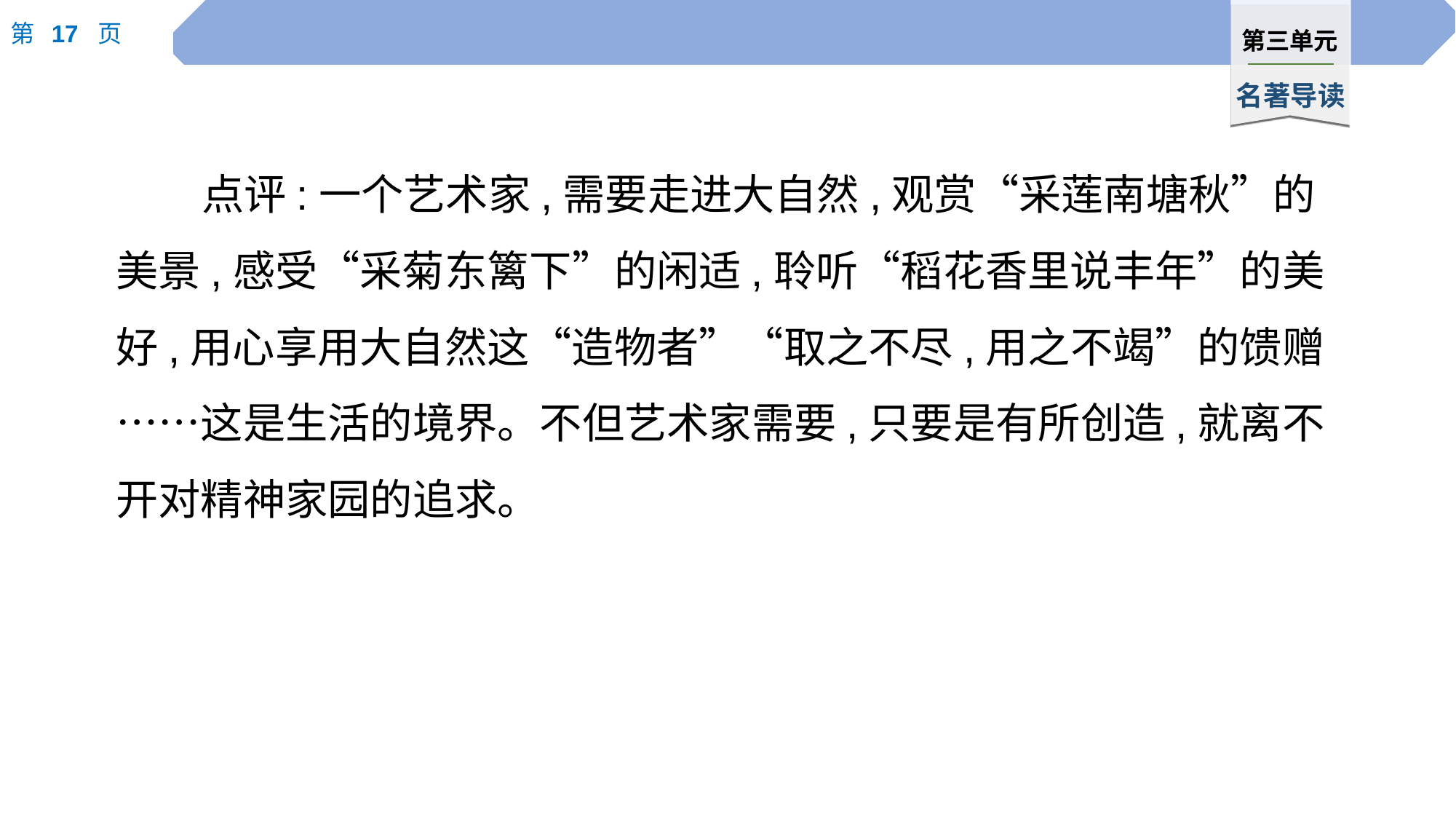

点评:一个艺术家,需要走进大自然,观赏“采莲南塘秋”的美景,感受“采菊东篱下”的闲适,聆听“稻花香里说丰年”的美好,用心享用大自然这“造物者”“取之不尽,用之不竭”的馈赠……这是生活的境界。不但艺术家需要,只要是有所创造,就离不开对精神家园的追求。